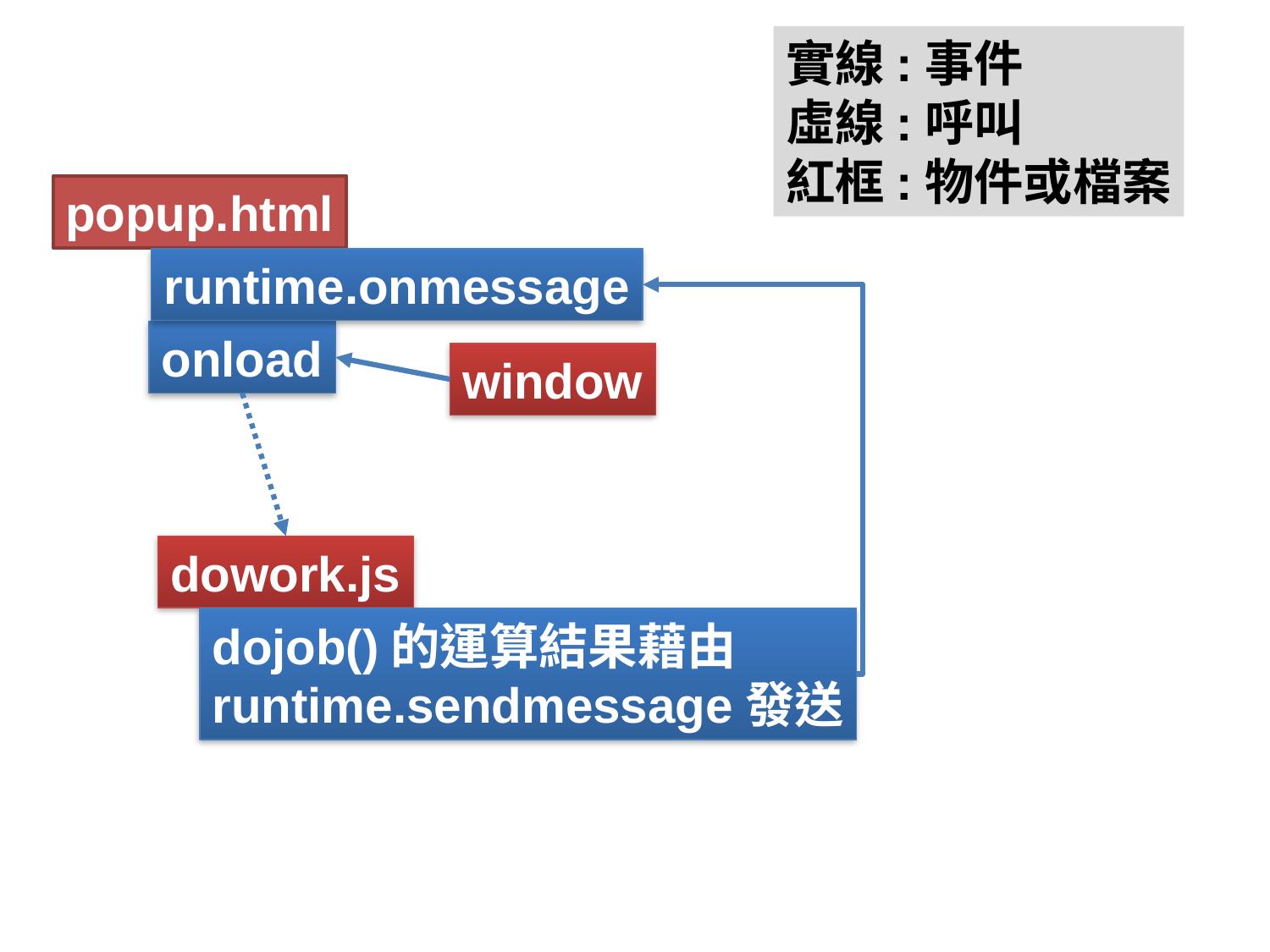

實線:事件
虛線:呼叫
紅框:物件或檔案
popup.html
runtime.onmessage
onload
window
dowork.js
dojob()的運算結果藉由
runtime.sendmessage發送